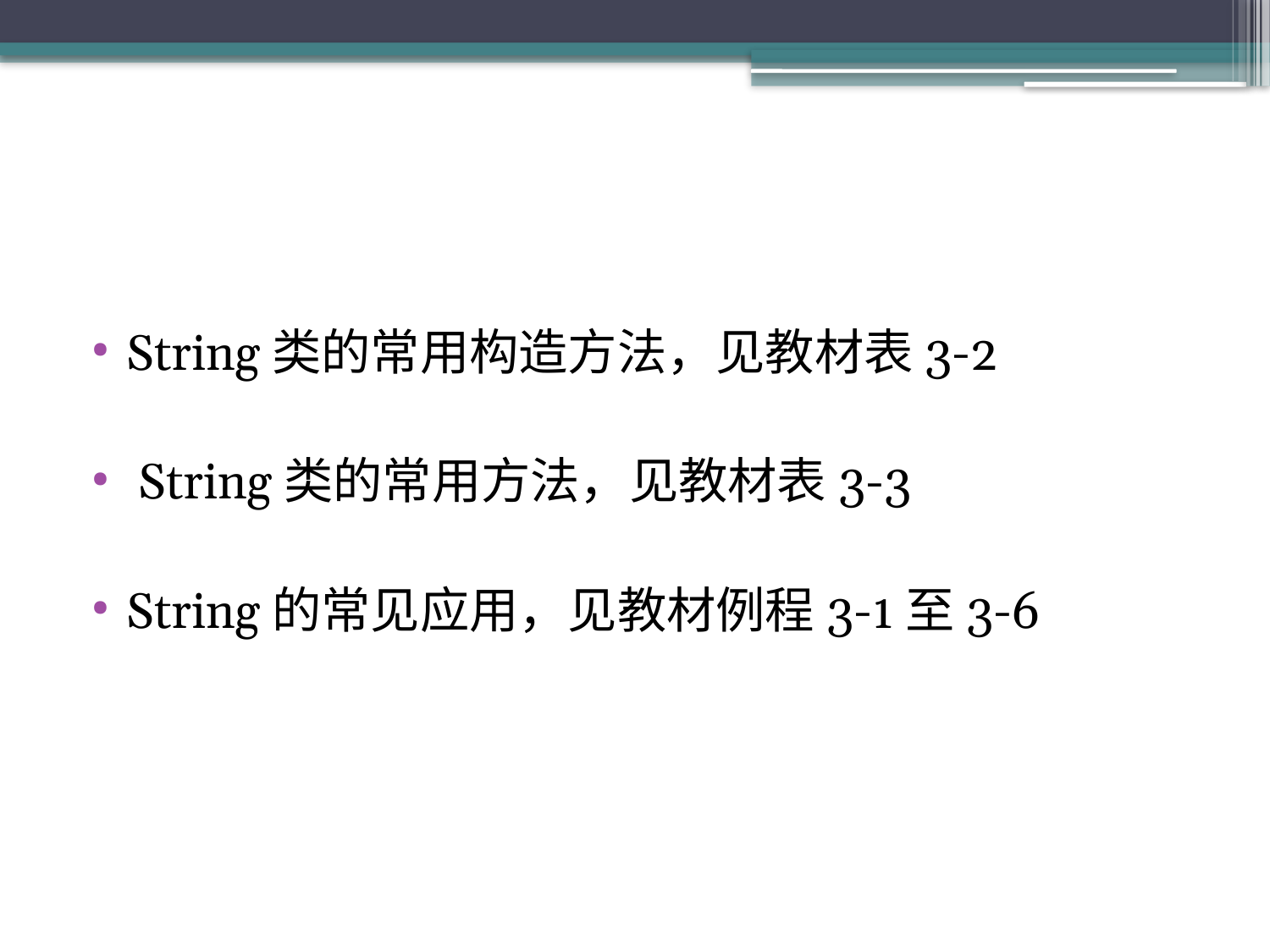

#

String类的常用构造方法，见教材表3-2

 String类的常用方法，见教材表3-3

String的常见应用，见教材例程3-1至3-6